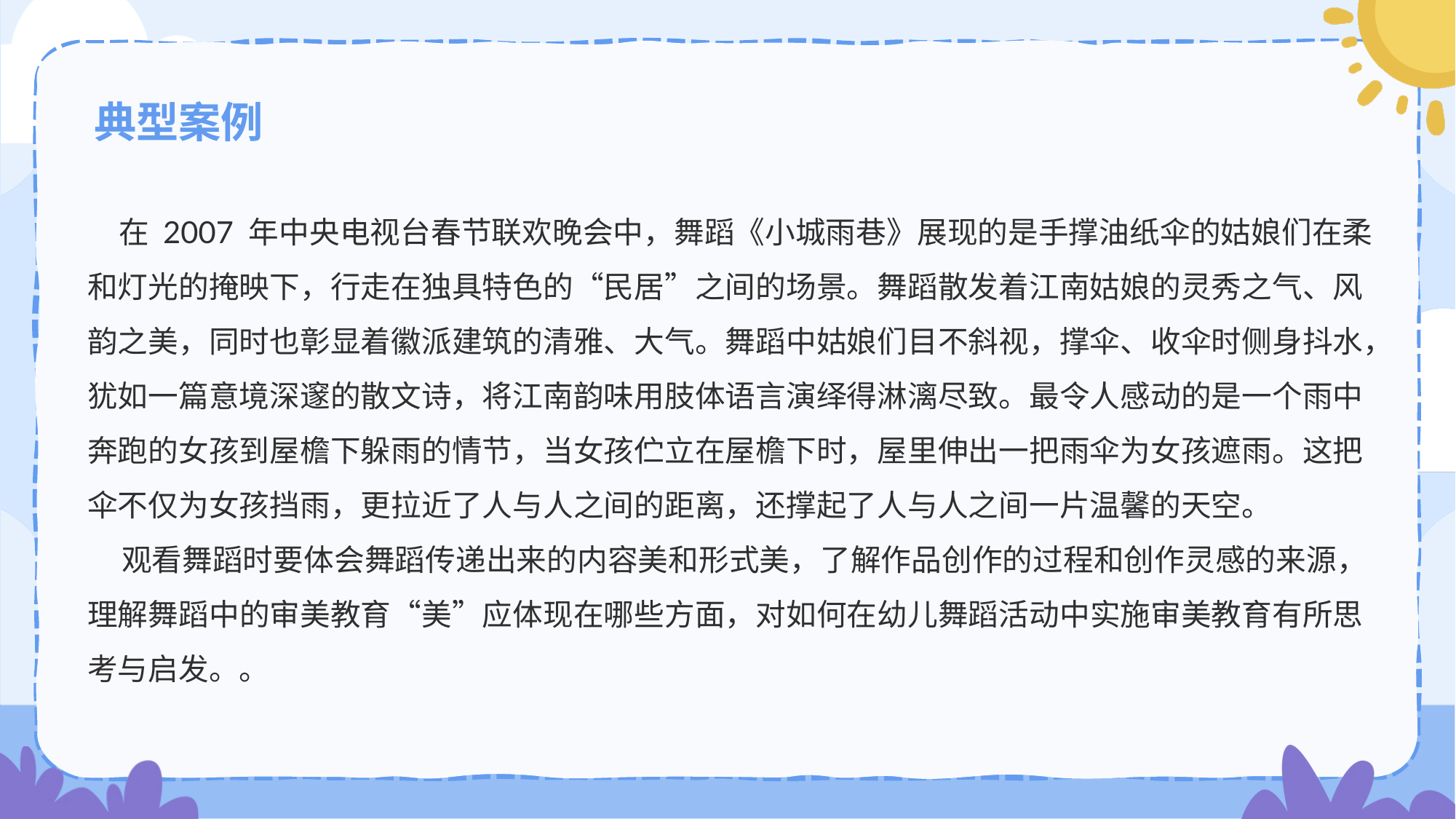

典型案例
    在 2007 年中央电视台春节联欢晚会中，舞蹈《小城雨巷》展现的是手撑油纸伞的姑娘们在柔和灯光的掩映下，行走在独具特色的“民居”之间的场景。舞蹈散发着江南姑娘的灵秀之气、风韵之美，同时也彰显着徽派建筑的清雅、大气。舞蹈中姑娘们目不斜视，撑伞、收伞时侧身抖水，犹如一篇意境深邃的散文诗，将江南韵味用肢体语言演绎得淋漓尽致。最令人感动的是一个雨中奔跑的女孩到屋檐下躲雨的情节，当女孩伫立在屋檐下时，屋里伸出一把雨伞为女孩遮雨。这把伞不仅为女孩挡雨，更拉近了人与人之间的距离，还撑起了人与人之间一片温馨的天空。
    观看舞蹈时要体会舞蹈传递出来的内容美和形式美，了解作品创作的过程和创作灵感的来源，理解舞蹈中的审美教育“美”应体现在哪些方面，对如何在幼儿舞蹈活动中实施审美教育有所思考与启发。。